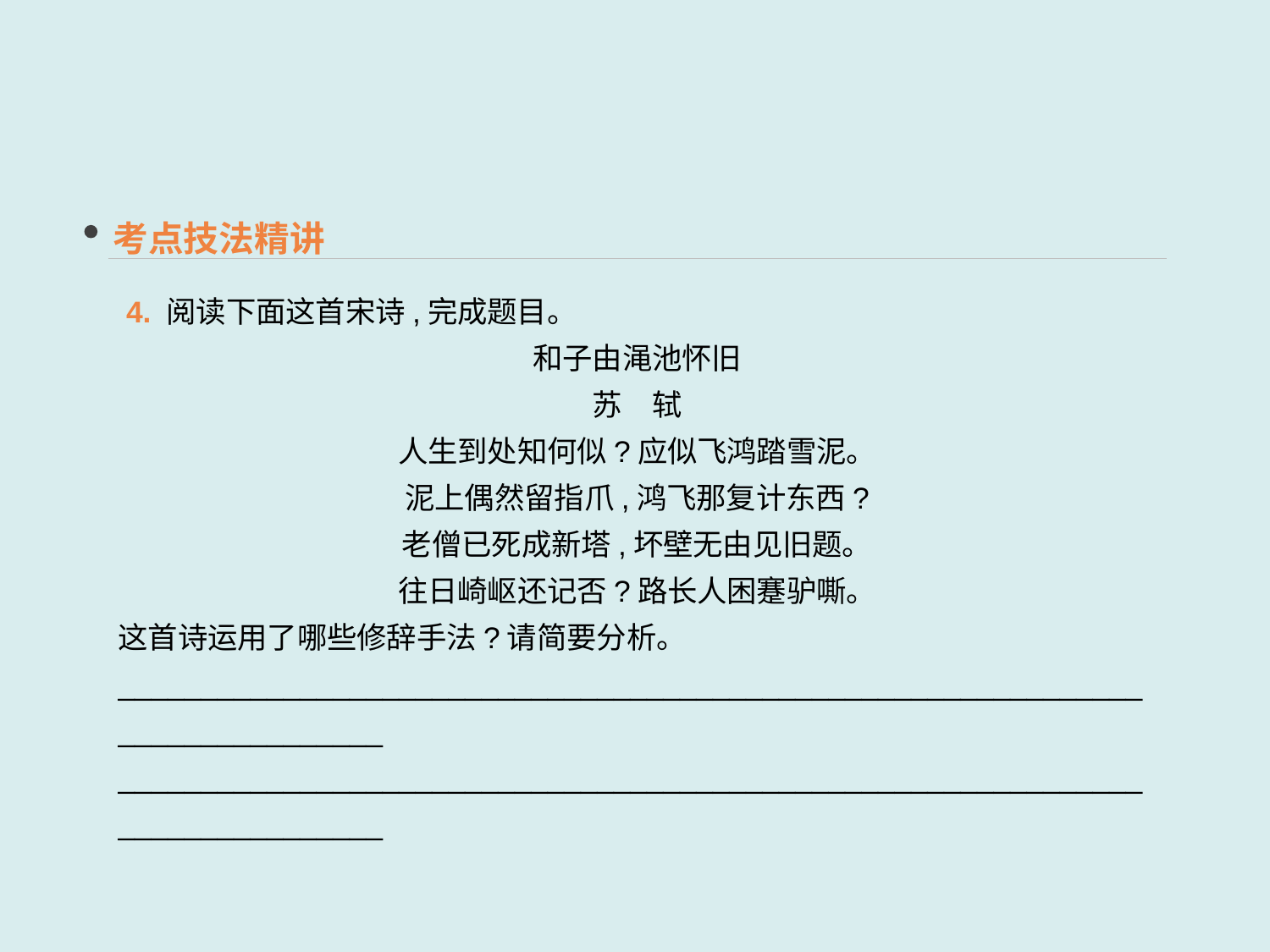

考点技法精讲

 4. 阅读下面这首宋诗,完成题目。
和子由渑池怀旧
苏　轼
人生到处知何似?应似飞鸿踏雪泥。
泥上偶然留指爪,鸿飞那复计东西?
老僧已死成新塔,坏壁无由见旧题。
往日崎岖还记否?路长人困蹇驴嘶。
这首诗运用了哪些修辞手法?请简要分析。
______________________________________________________________________________
______________________________________________________________________________